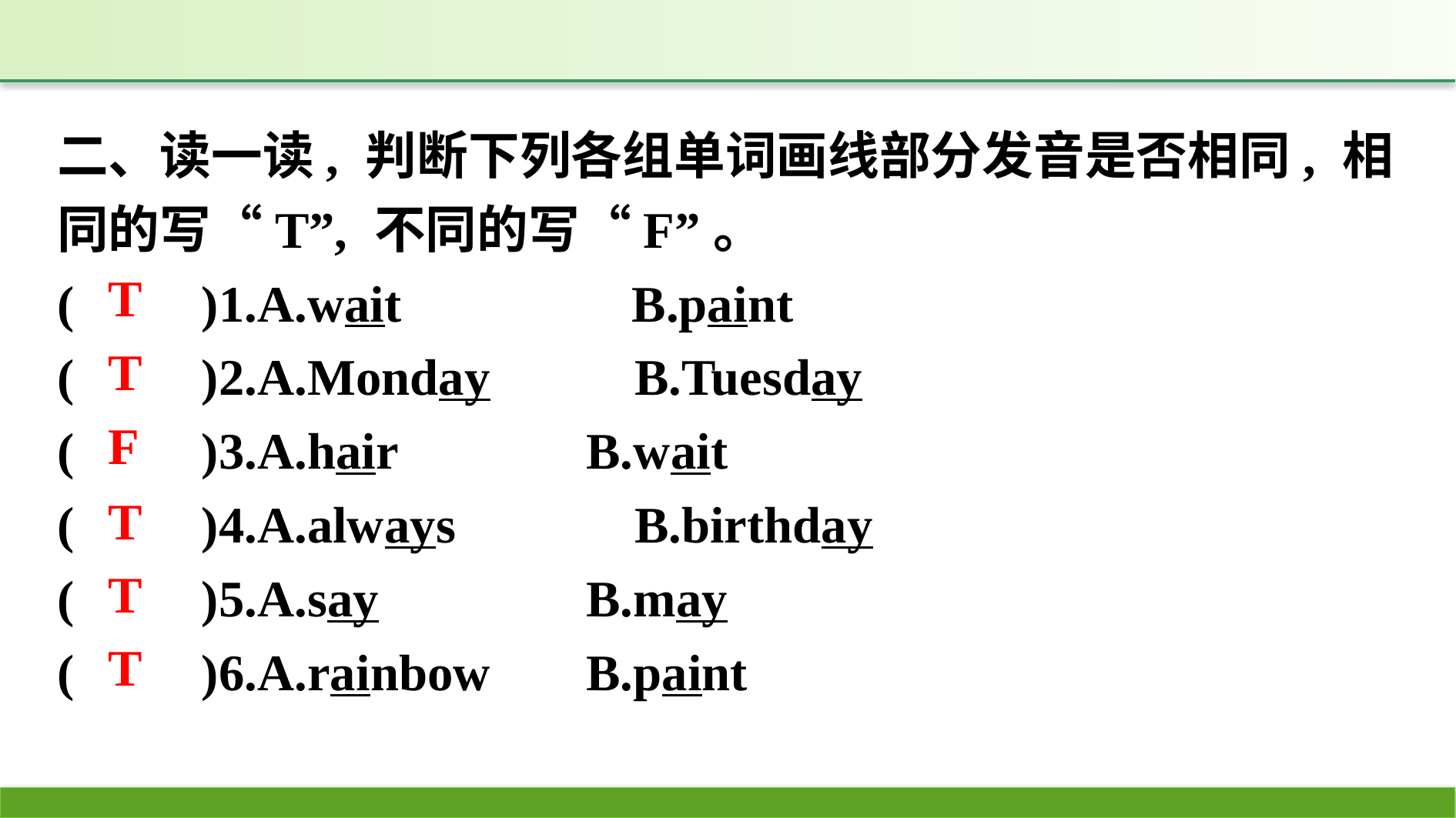

二、读一读, 判断下列各组单词画线部分发音是否相同, 相同的写“T”, 不同的写“F”。
(　　)1.A.wait　　　　B.paint　　　　　　(　　)2.A.Monday　　	B.Tuesday
(　　)3.A.hair		B.wait
(　　)4.A.always		B.birthday
(　　)5.A.say		B.may
(　　)6.A.rainbow	B.paint
T
T
F
T
T
T